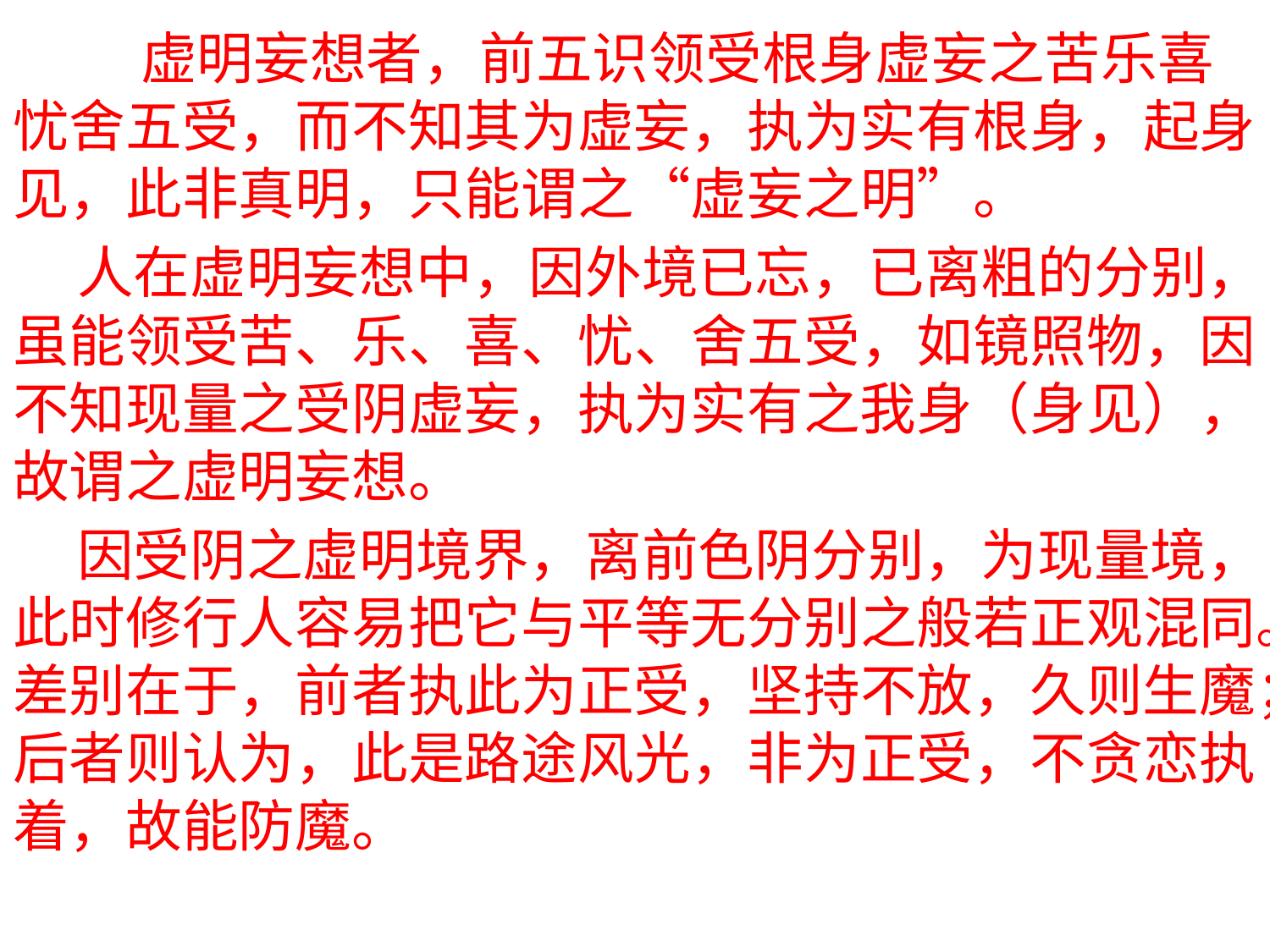

虚明妄想者，前五识领受根身虚妄之苦乐喜忧舍五受，而不知其为虚妄，执为实有根身，起身见，此非真明，只能谓之“虚妄之明”。
    人在虚明妄想中，因外境已忘，已离粗的分别，虽能领受苦、乐、喜、忧、舍五受，如镜照物，因不知现量之受阴虚妄，执为实有之我身（身见），故谓之虚明妄想。
    因受阴之虚明境界，离前色阴分别，为现量境，此时修行人容易把它与平等无分别之般若正观混同。差别在于，前者执此为正受，坚持不放，久则生魔；后者则认为，此是路途风光，非为正受，不贪恋执着，故能防魔。